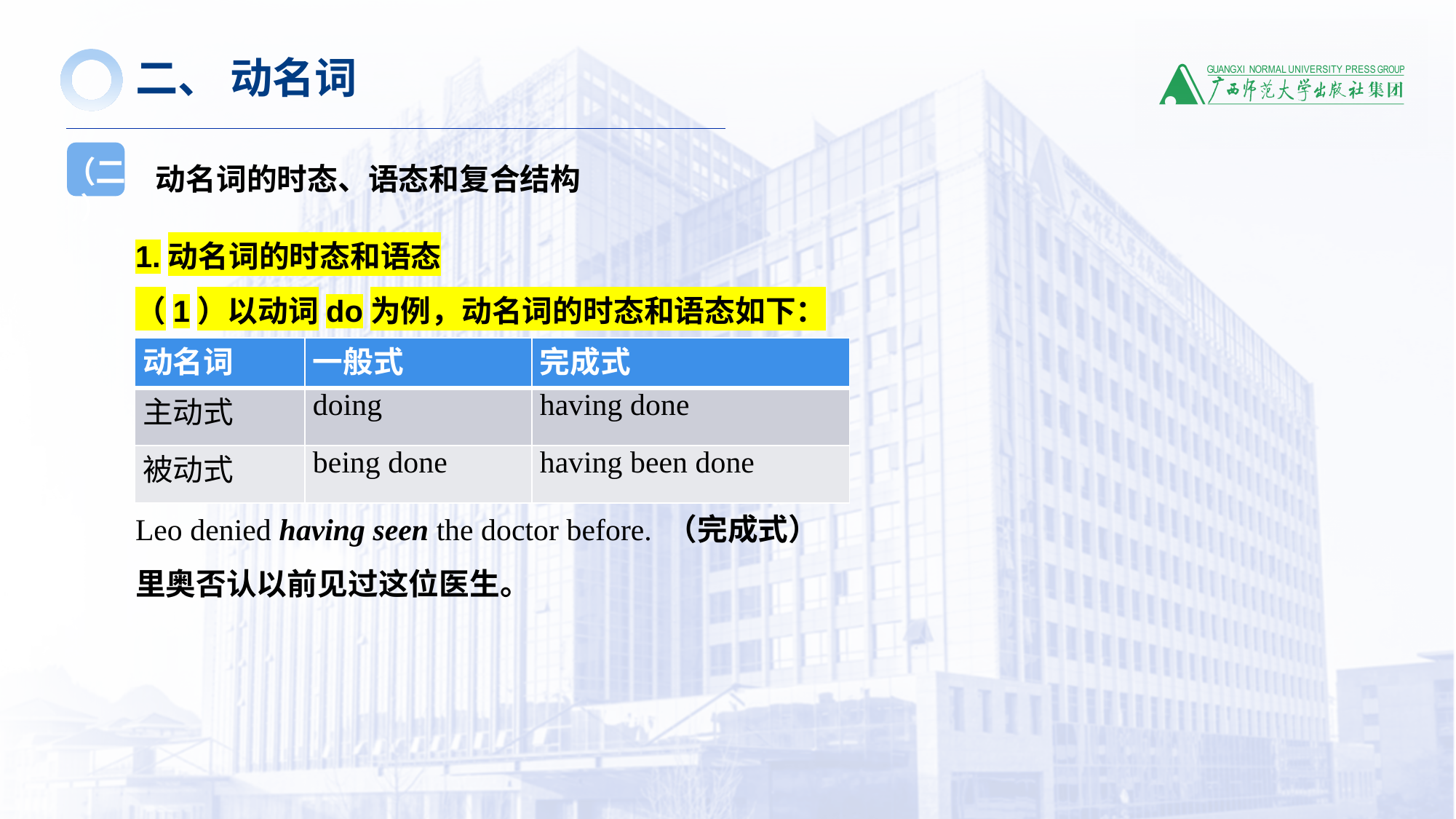

二、 动名词

动名词的时态、语态和复合结构

（二）
1.动名词的时态和语态
（1）以动词do为例，动名词的时态和语态如下：

Leo denied having seen the doctor before. （完成式）
里奥否认以前见过这位医生。
| 动名词 | 一般式 | 完成式 |
| --- | --- | --- |
| 主动式 | doing | having done |
| 被动式 | being done | having been done |